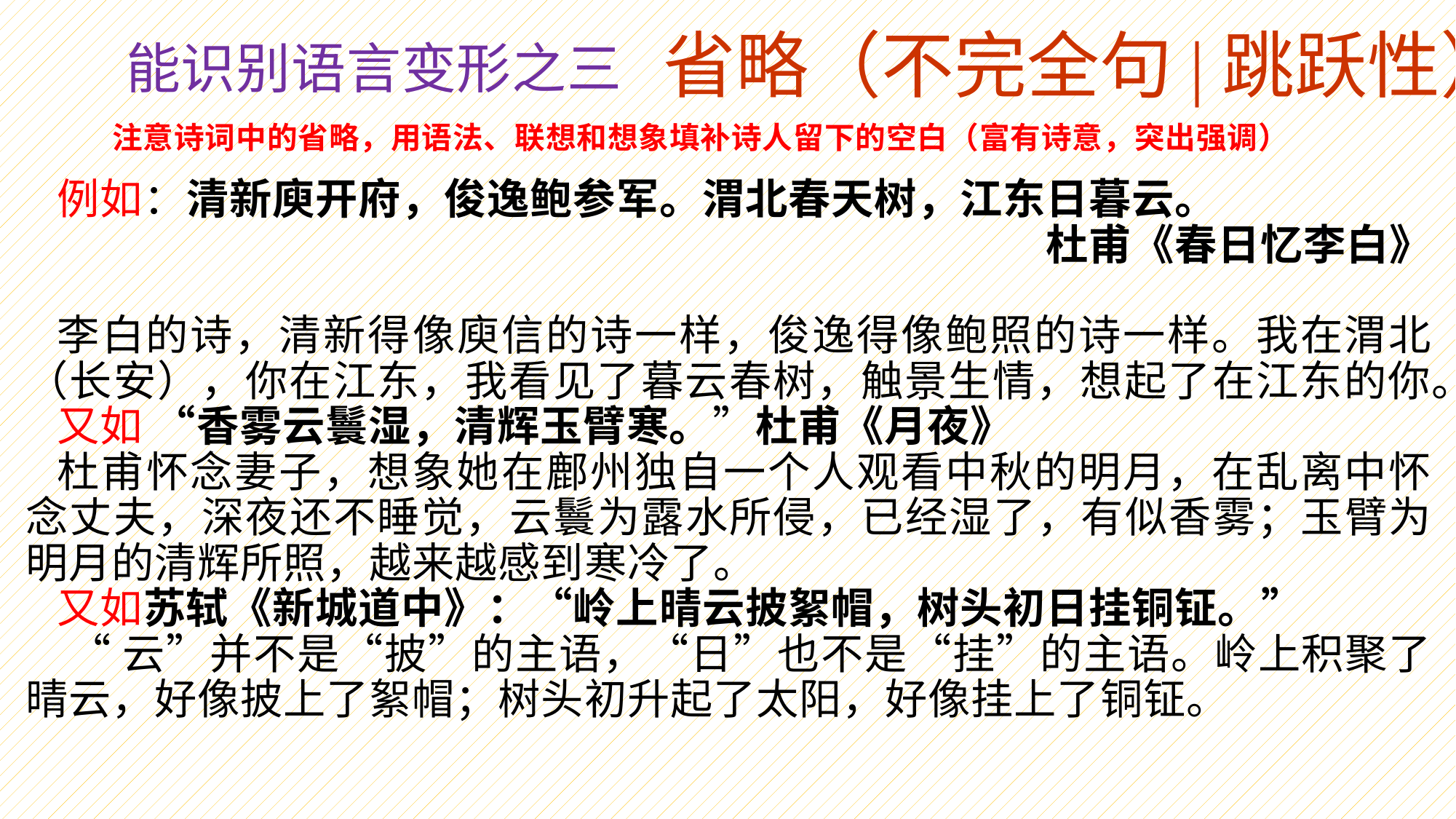

省略（不完全句|跳跃性）
能识别语言变形之三
注意诗词中的省略，用语法、联想和想象填补诗人留下的空白（富有诗意，突出强调）
例如：清新庾开府，俊逸鲍参军。渭北春天树，江东日暮云。
杜甫《春日忆李白》

李白的诗，清新得像庾信的诗一样，俊逸得像鲍照的诗一样。我在渭北（长安），你在江东，我看见了暮云春树，触景生情，想起了在江东的你。
又如 “香雾云鬟湿，清辉玉臂寒。”杜甫《月夜》
杜甫怀念妻子，想象她在鄜州独自一个人观看中秋的明月，在乱离中怀念丈夫，深夜还不睡觉，云鬟为露水所侵，已经湿了，有似香雾；玉臂为明月的清辉所照，越来越感到寒冷了。
又如苏轼《新城道中》：“岭上晴云披絮帽，树头初日挂铜钲。”
 “云”并不是“披”的主语，“日”也不是“挂”的主语。岭上积聚了晴云，好像披上了絮帽；树头初升起了太阳，好像挂上了铜钲。